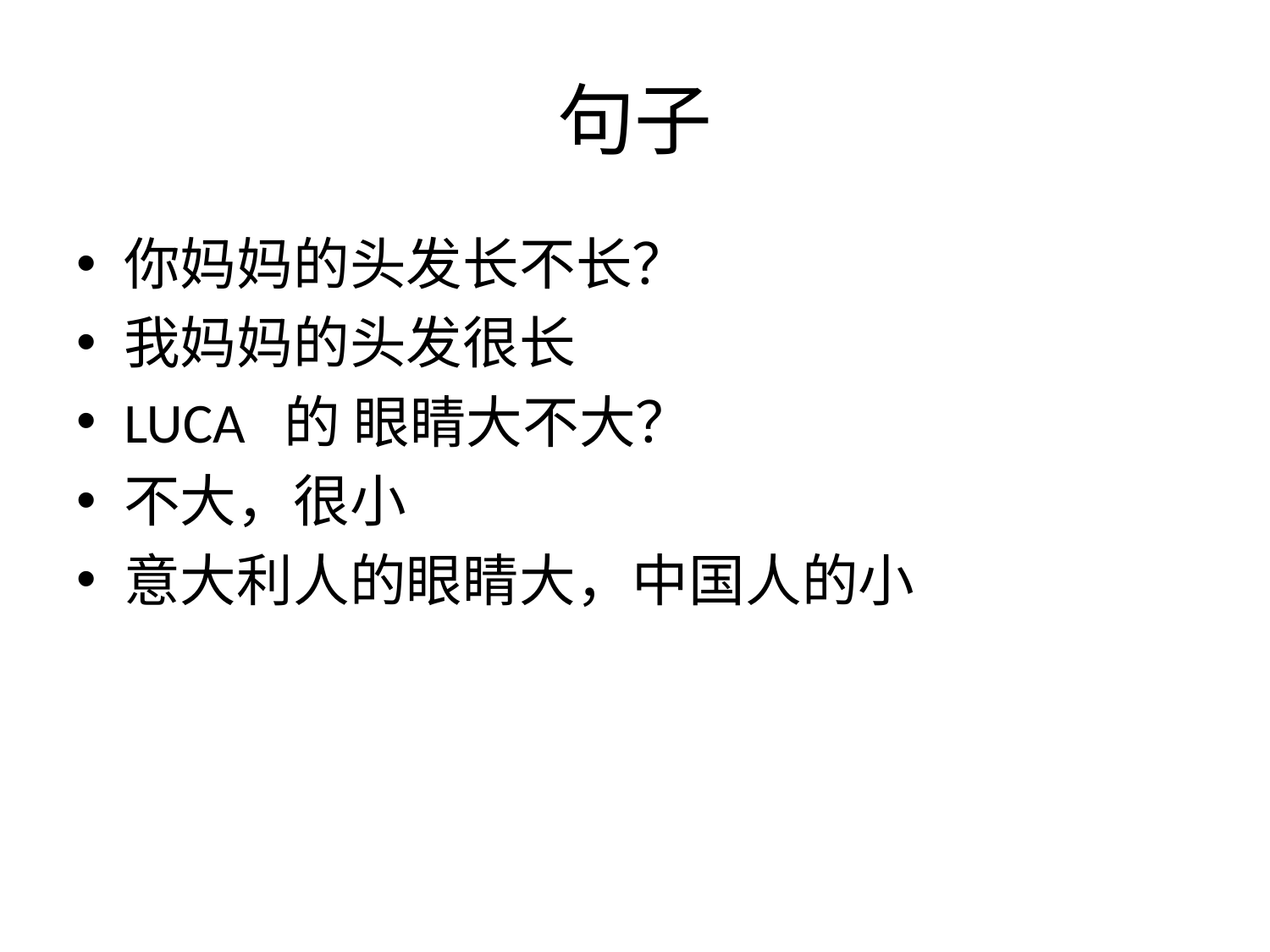

# 句子
你妈妈的头发长不长？
我妈妈的头发很长
LUCA  的 眼睛大不大？
不大，很小
意大利人的眼睛大，中国人的小